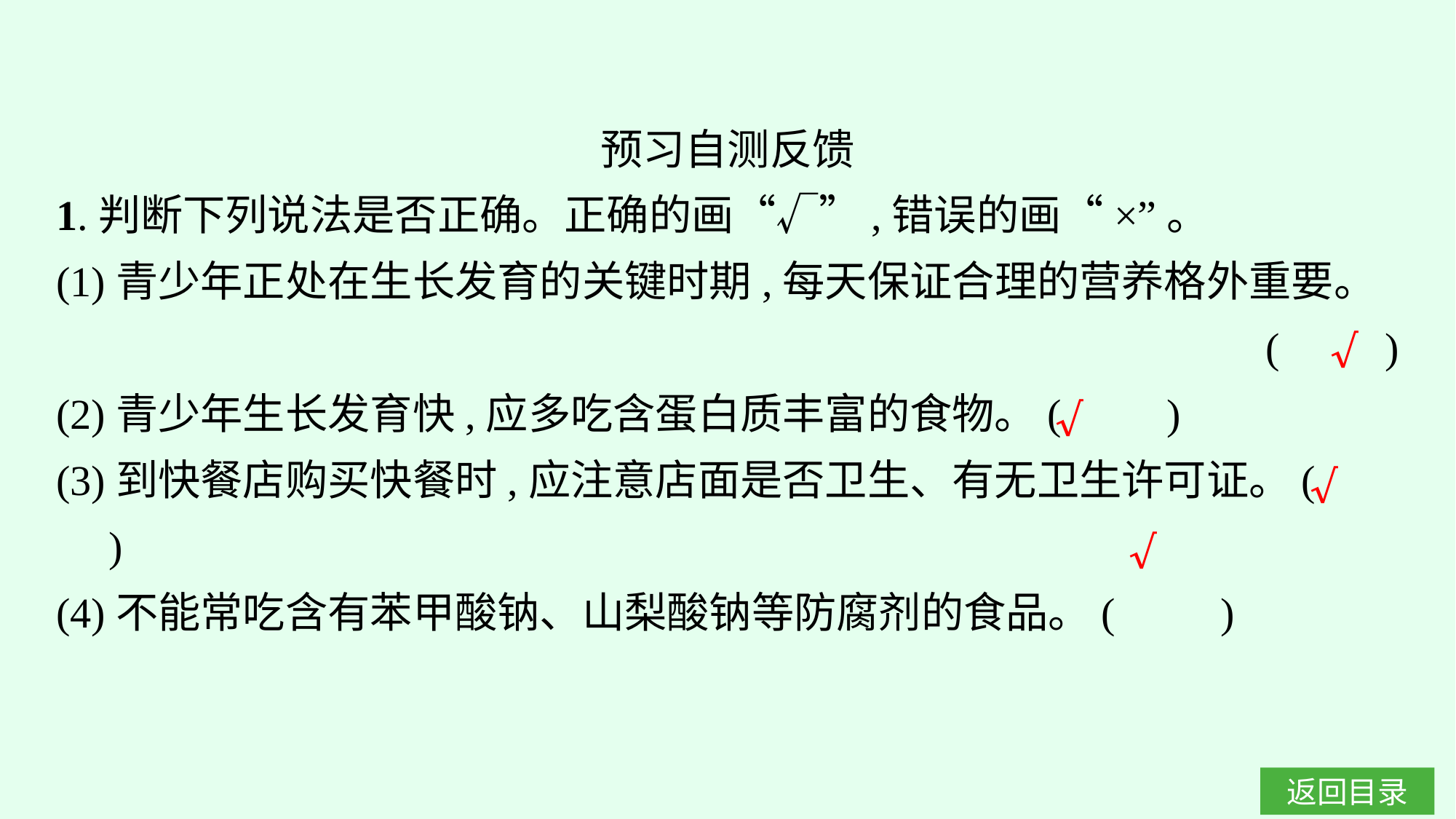

预习自测反馈
1.判断下列说法是否正确。正确的画“√”,错误的画“×”。
(1)青少年正处在生长发育的关键时期,每天保证合理的营养格外重要。
(　　)
(2)青少年生长发育快,应多吃含蛋白质丰富的食物。(　　)
(3)到快餐店购买快餐时,应注意店面是否卫生、有无卫生许可证。(　　)
(4)不能常吃含有苯甲酸钠、山梨酸钠等防腐剂的食品。(　　)
√
√
√
√